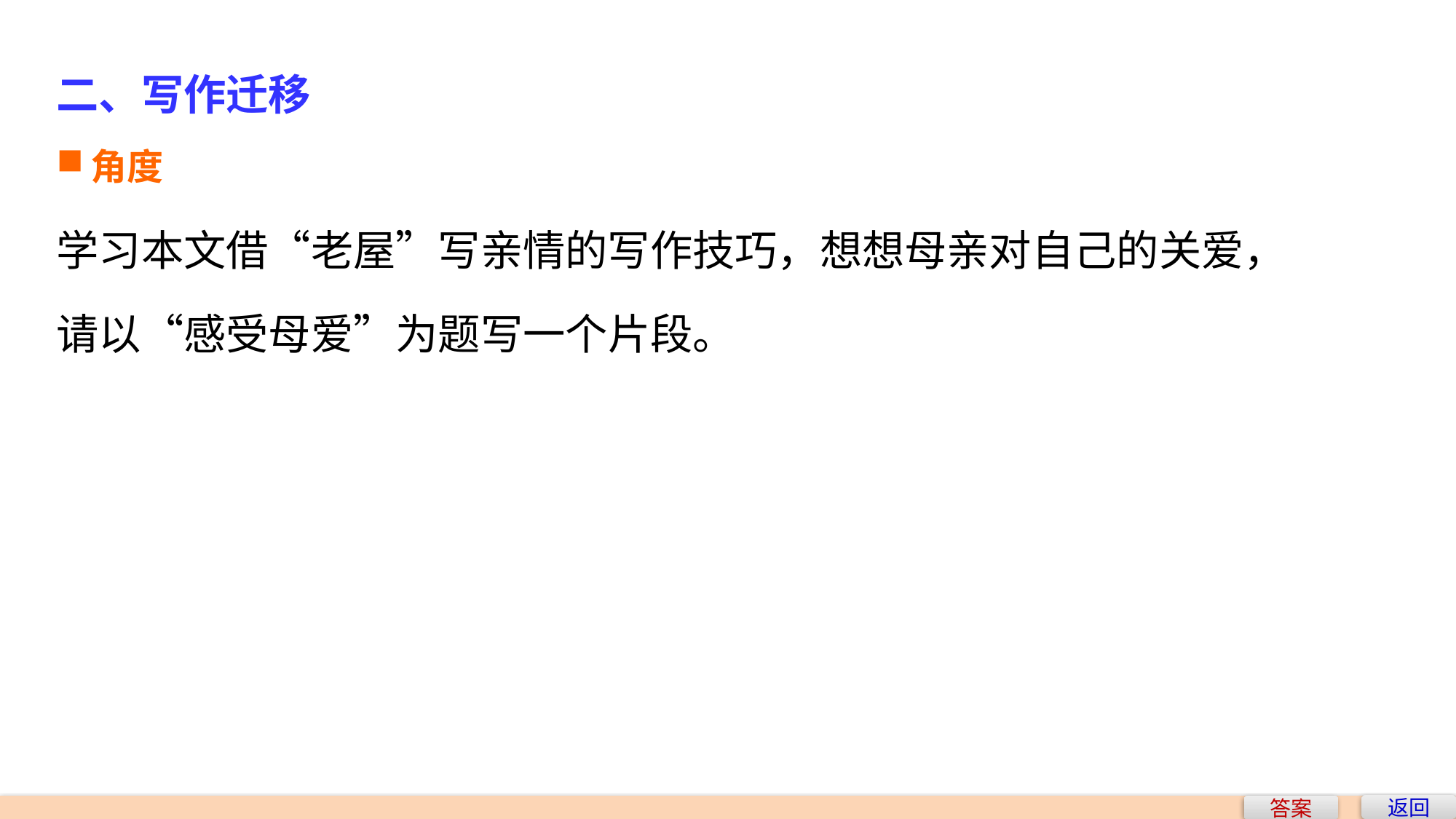

二、写作迁移
角度
学习本文借“老屋”写亲情的写作技巧，想想母亲对自己的关爱，
请以“感受母爱”为题写一个片段。
返回

答案